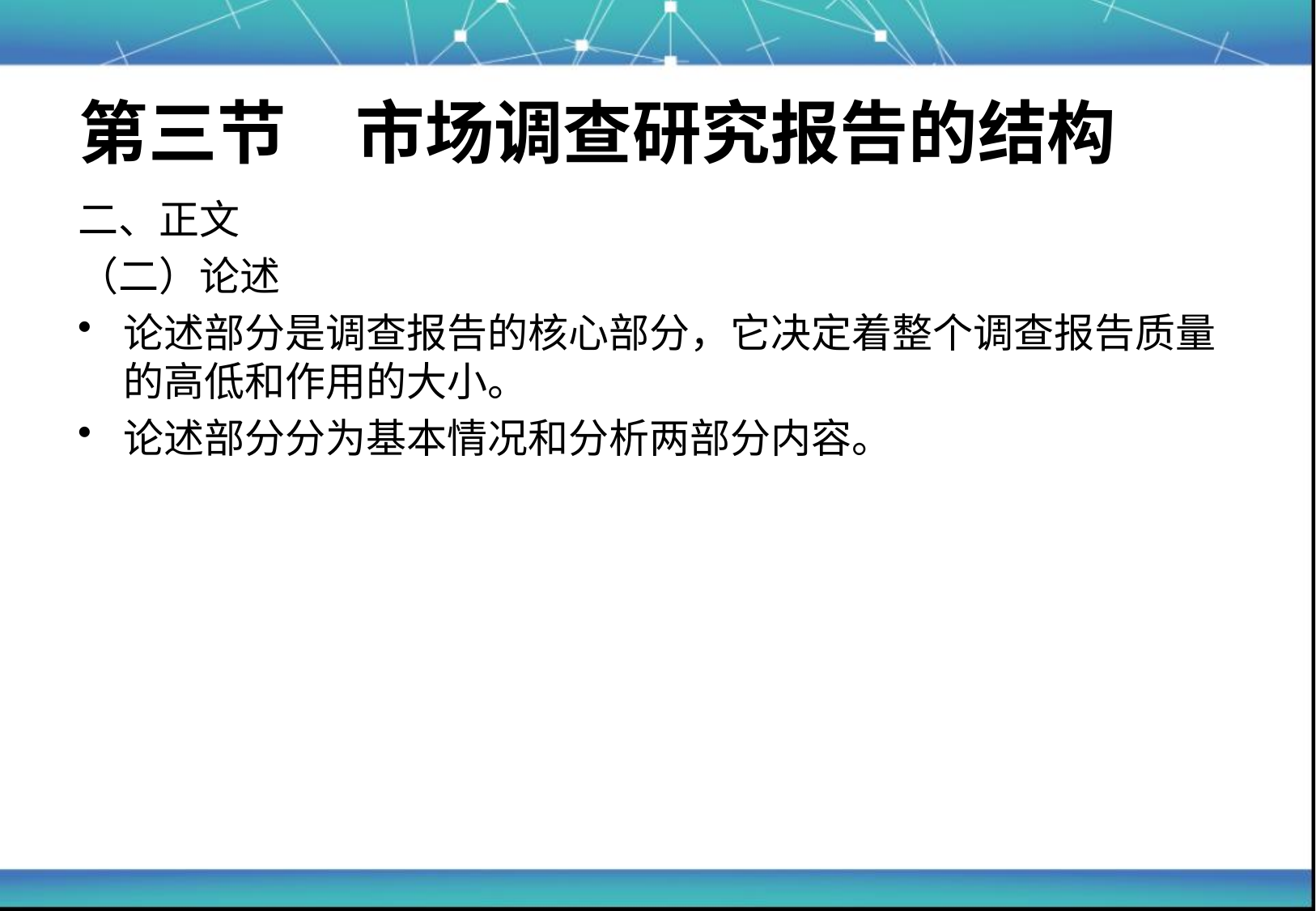

# 第三节　市场调查研究报告的结构
二、正文
（二）论述
论述部分是调查报告的核心部分，它决定着整个调查报告质量的高低和作用的大小。
论述部分分为基本情况和分析两部分内容。